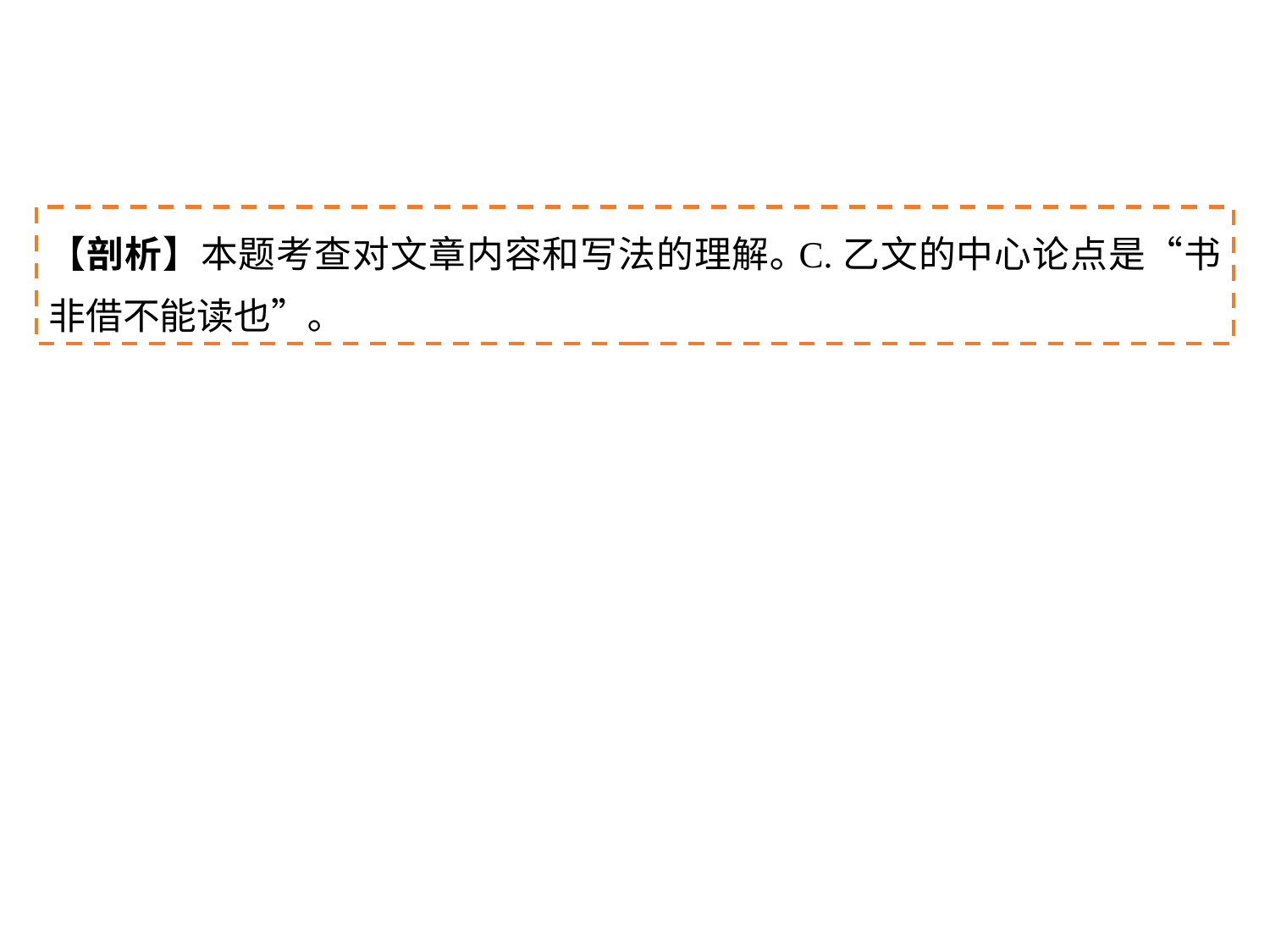

【剖析】本题考查对文章内容和写法的理解｡C.乙文的中心论点是“书非借不能读也”｡